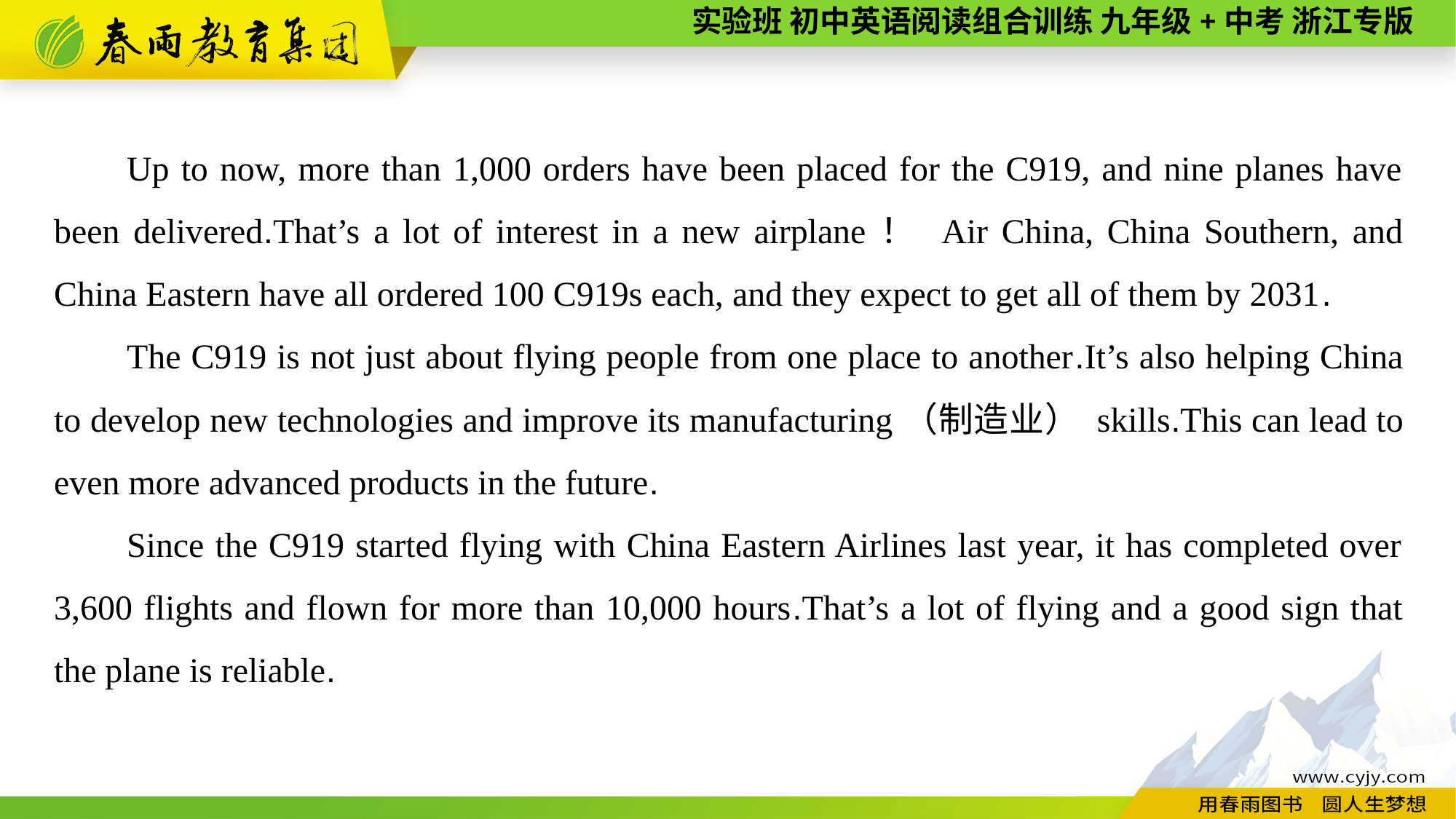

Up to now, more than 1,000 orders have been placed for the C919, and nine planes have been delivered.That’s a lot of interest in a new airplane！ Air China, China Southern, and China Eastern have all ordered 100 C919s each, and they expect to get all of them by 2031.
The C919 is not just about flying people from one place to another.It’s also helping China to develop new technologies and improve its manufacturing（制造业） skills.This can lead to even more advanced products in the future.
Since the C919 started flying with China Eastern Airlines last year, it has completed over 3,600 flights and flown for more than 10,000 hours.That’s a lot of flying and a good sign that the plane is reliable.